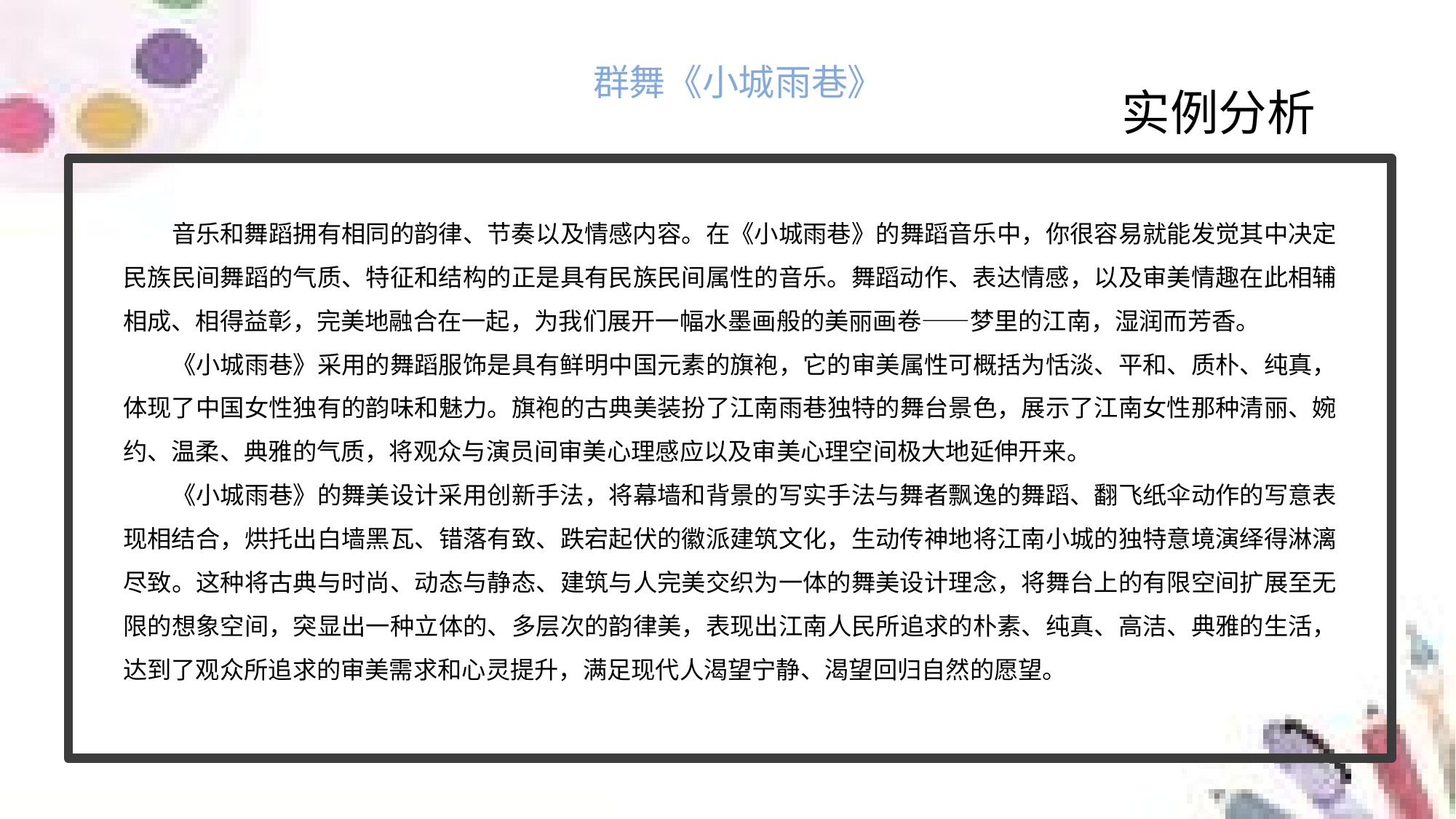

群舞《小城雨巷》
实例分析

音乐和舞蹈拥有相同的韵律、节奏以及情感内容。在《小城雨巷》的舞蹈音乐中，你很容易就能发觉其中决定民族民间舞蹈的气质、特征和结构的正是具有民族民间属性的音乐。舞蹈动作、表达情感，以及审美情趣在此相辅相成、相得益彰，完美地融合在一起，为我们展开一幅水墨画般的美丽画卷——梦里的江南，湿润而芳香。
《小城雨巷》采用的舞蹈服饰是具有鲜明中国元素的旗袍，它的审美属性可概括为恬淡、平和、质朴、纯真，体现了中国女性独有的韵味和魅力。旗袍的古典美装扮了江南雨巷独特的舞台景色，展示了江南女性那种清丽、婉约、温柔、典雅的气质，将观众与演员间审美心理感应以及审美心理空间极大地延伸开来。
《小城雨巷》的舞美设计采用创新手法，将幕墙和背景的写实手法与舞者飘逸的舞蹈、翻飞纸伞动作的写意表现相结合，烘托出白墙黑瓦、错落有致、跌宕起伏的徽派建筑文化，生动传神地将江南小城的独特意境演绎得淋漓尽致。这种将古典与时尚、动态与静态、建筑与人完美交织为一体的舞美设计理念，将舞台上的有限空间扩展至无限的想象空间，突显出一种立体的、多层次的韵律美，表现出江南人民所追求的朴素、纯真、高洁、典雅的生活，达到了观众所追求的审美需求和心灵提升，满足现代人渴望宁静、渴望回归自然的愿望。